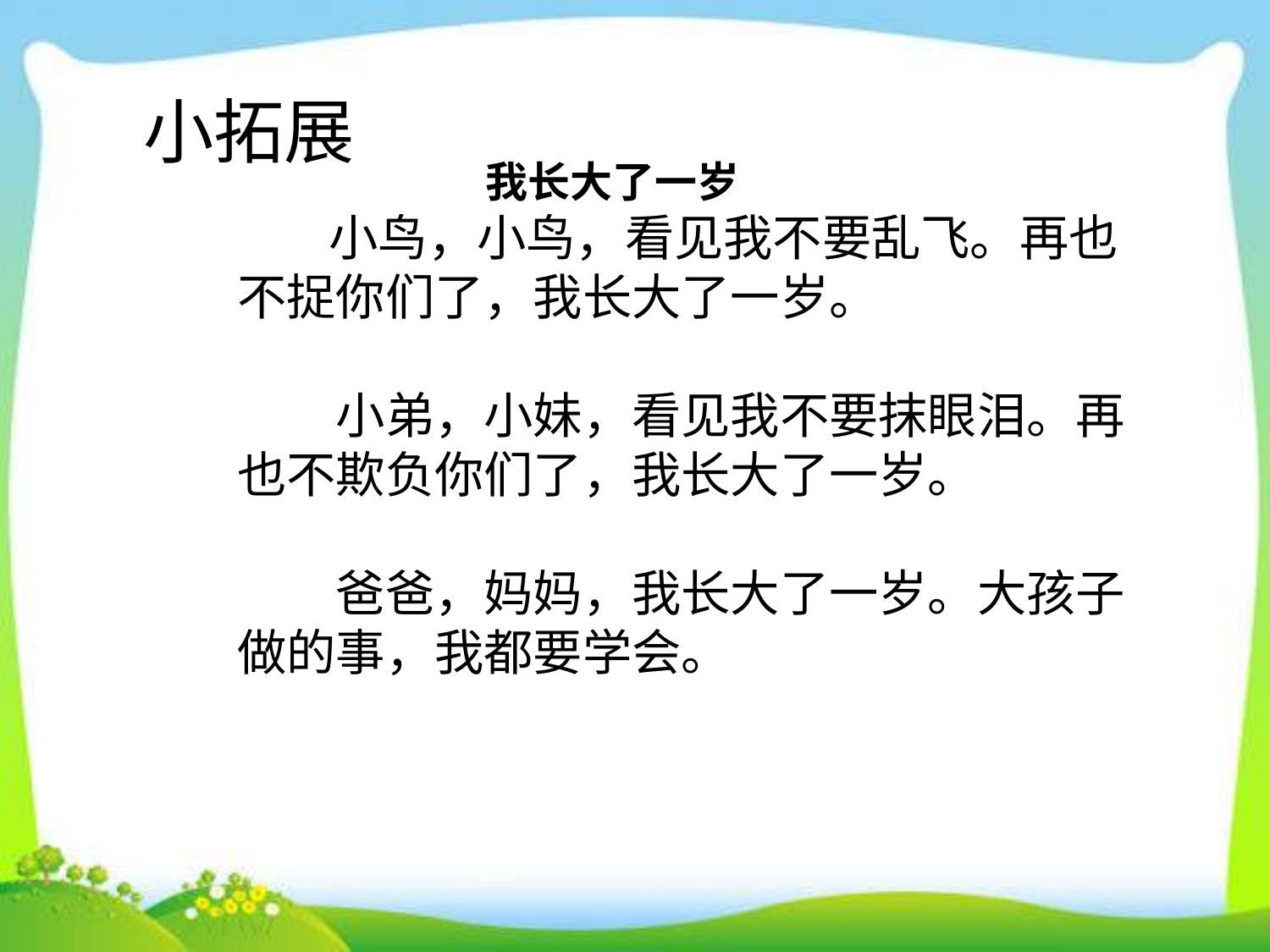

小拓展
                         我长大了一岁
　　小鸟，小鸟，看见我不要乱飞。再也不捉你们了，我长大了一岁。
　　小弟，小妹，看见我不要抹眼泪。再也不欺负你们了，我长大了一岁。
　　爸爸，妈妈，我长大了一岁。大孩子做的事，我都要学会。